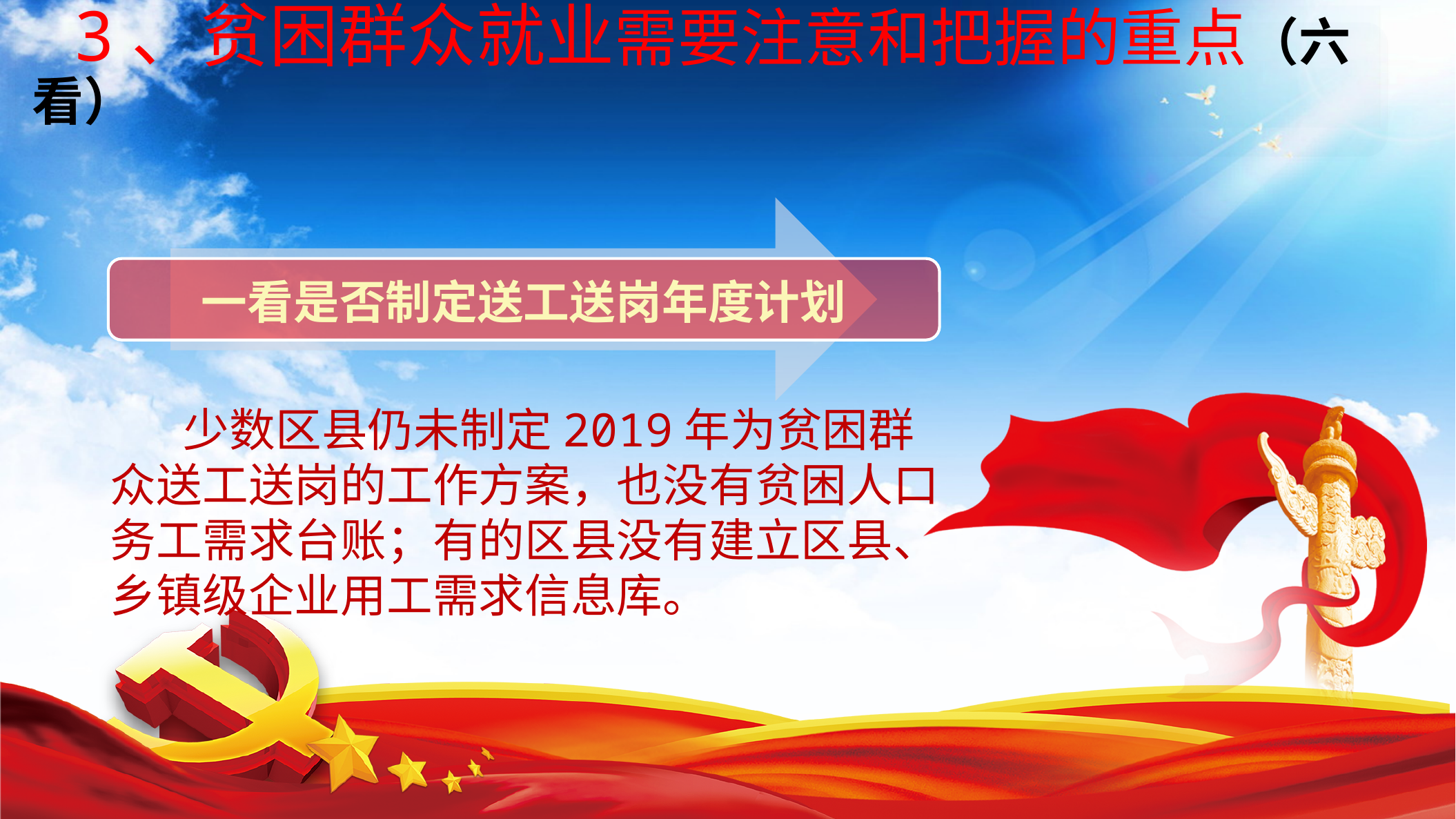

3、贫困群众就业需要注意和把握的重点（六看）
一看是否制定送工送岗年度计划
      少数区县仍未制定2019年为贫困群众送工送岗的工作方案，也没有贫困人口务工需求台账；有的区县没有建立区县、乡镇级企业用工需求信息库。